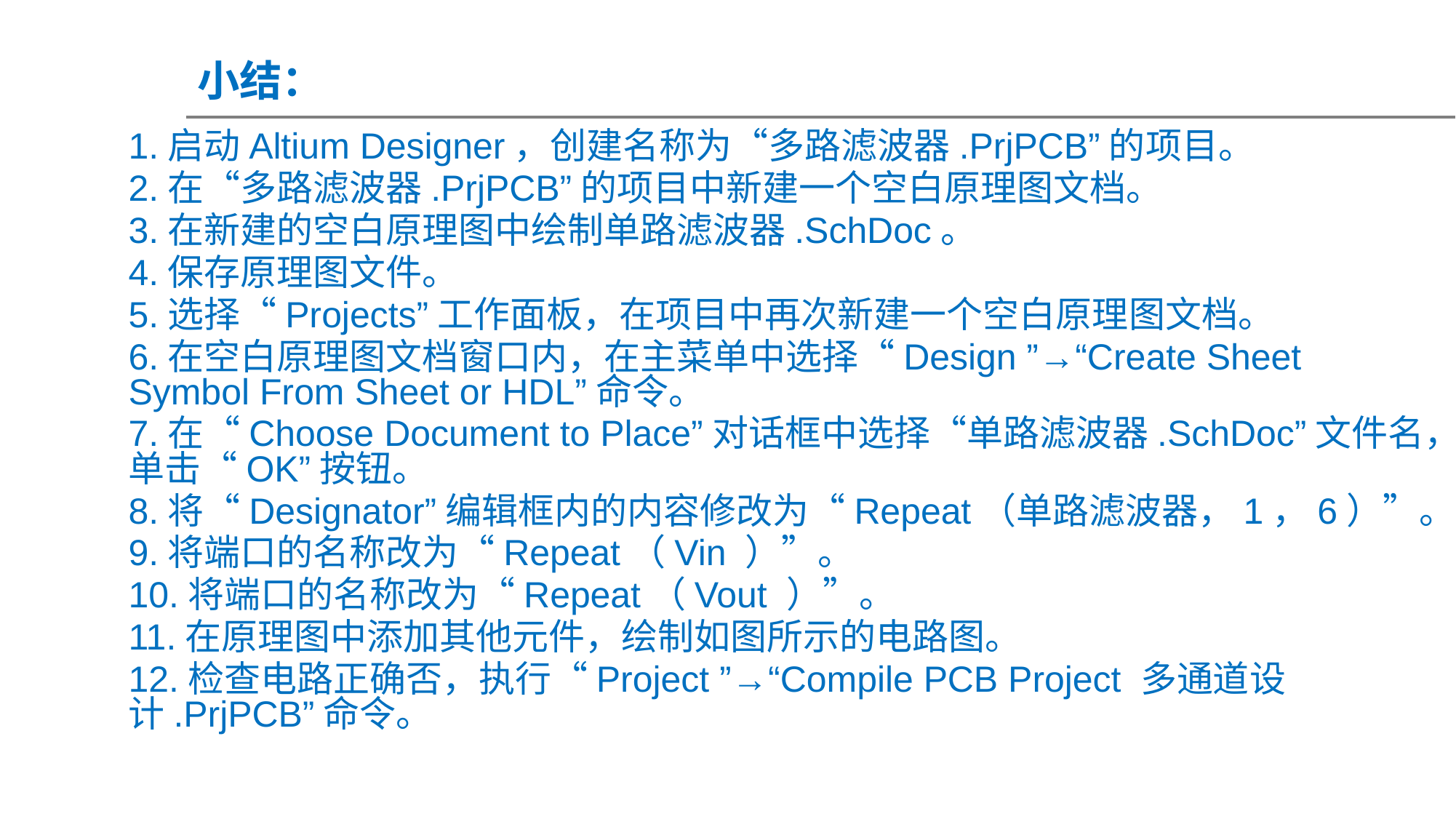

小结：
1.启动Altium Designer，创建名称为“多路滤波器.PrjPCB”的项目。
2.在“多路滤波器.PrjPCB”的项目中新建一个空白原理图文档。
3.在新建的空白原理图中绘制单路滤波器.SchDoc。
4.保存原理图文件。
5.选择“Projects”工作面板，在项目中再次新建一个空白原理图文档。
6.在空白原理图文档窗口内，在主菜单中选择“Design ”→“Create Sheet Symbol From Sheet or HDL”命令。
7.在“Choose Document to Place”对话框中选择“单路滤波器.SchDoc”文件名，单击“OK”按钮。
8.将“Designator”编辑框内的内容修改为“Repeat（单路滤波器，1，6）”。
9.将端口的名称改为“Repeat（Vin ）”。
10.将端口的名称改为“Repeat（Vout ）”。
11.在原理图中添加其他元件，绘制如图所示的电路图。
12.检查电路正确否，执行“Project ”→“Compile PCB Project 多通道设计.PrjPCB”命令。